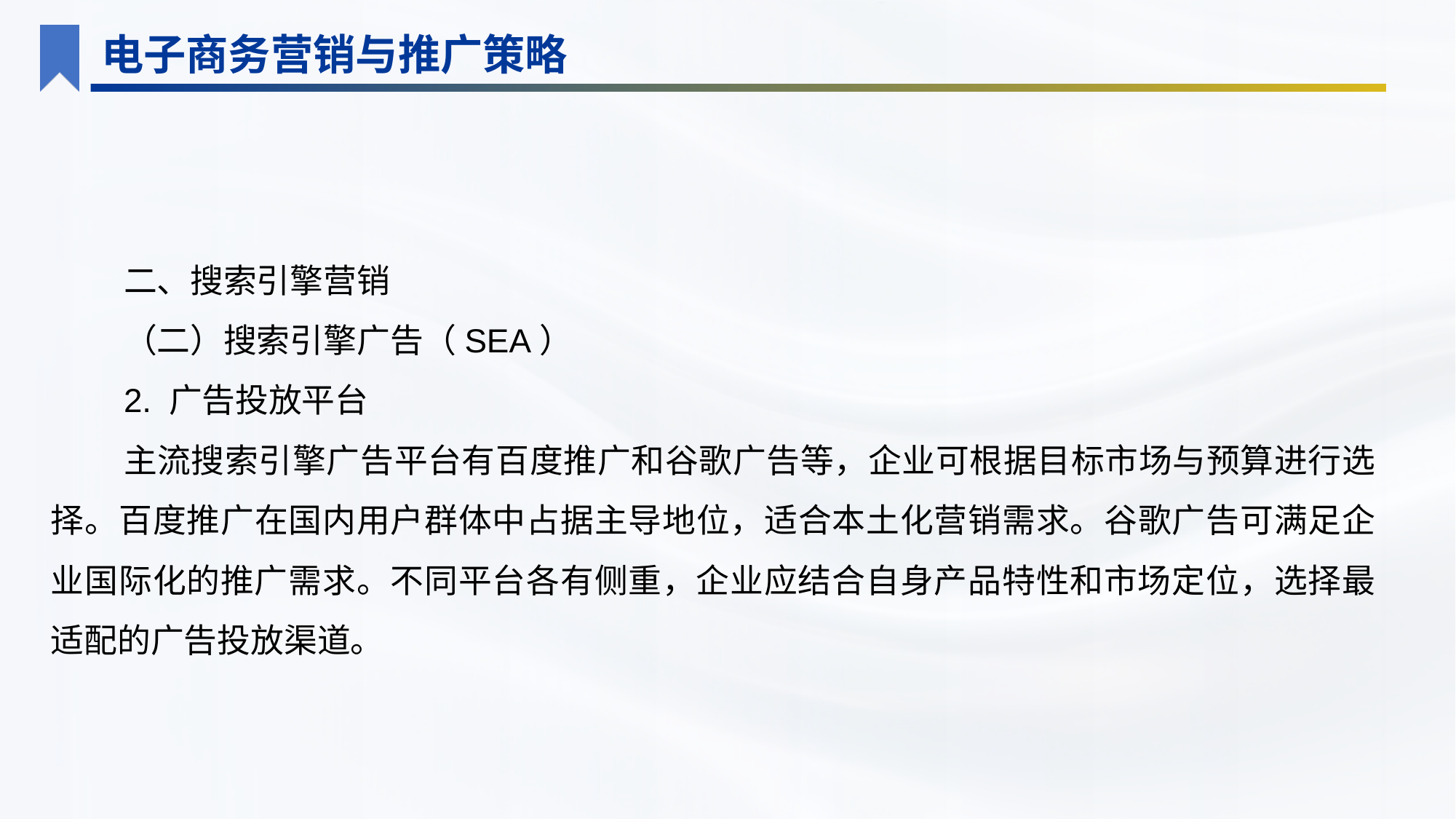

电子商务营销与推广策略
二、搜索引擎营销
（二）搜索引擎广告（SEA）
2. 广告投放平台
主流搜索引擎广告平台有百度推广和谷歌广告等，企业可根据目标市场与预算进行选择。百度推广在国内用户群体中占据主导地位，适合本土化营销需求。谷歌广告可满足企业国际化的推广需求。不同平台各有侧重，企业应结合自身产品特性和市场定位，选择最适配的广告投放渠道。